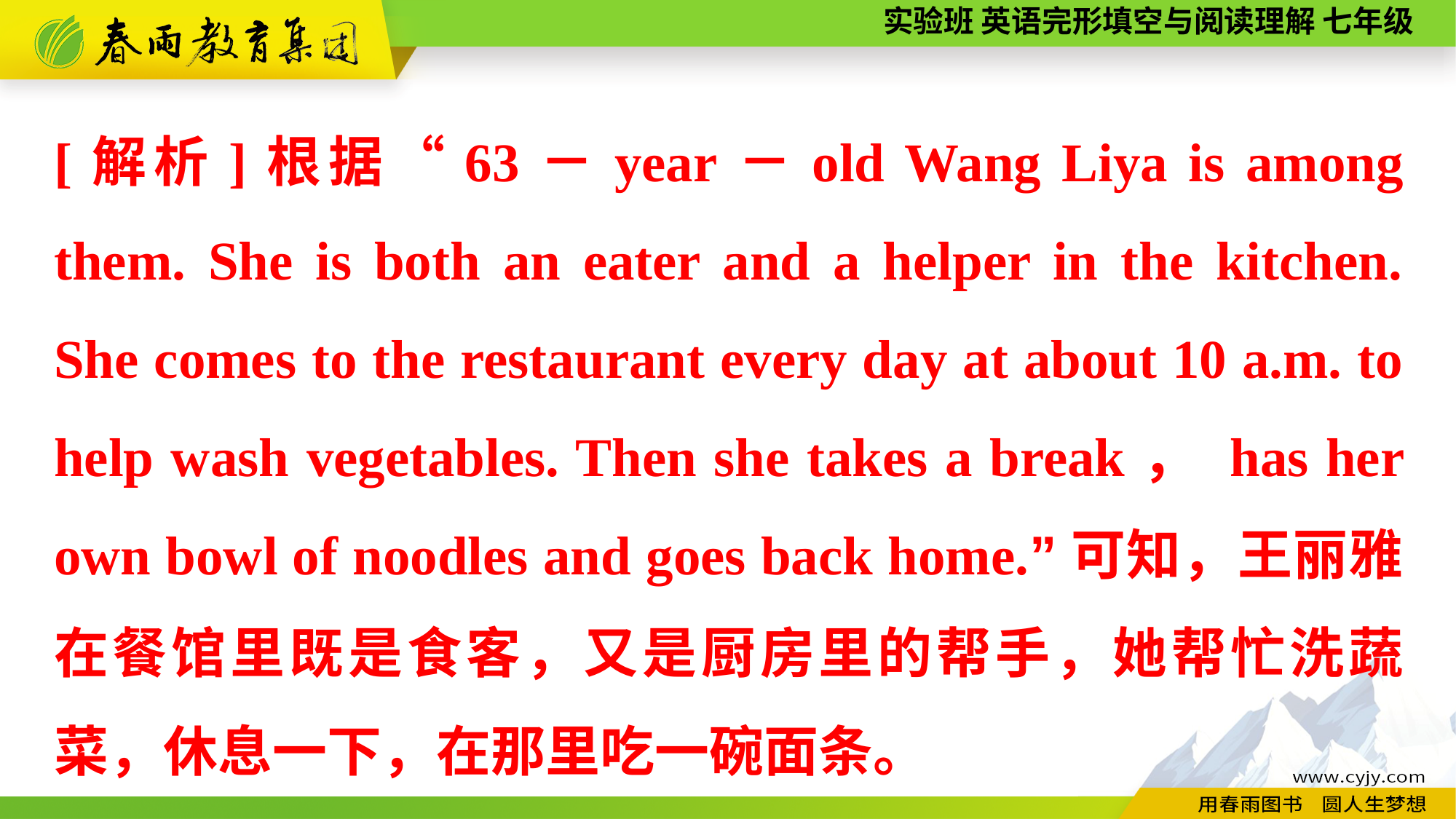

[解析]根据“63－year－old Wang Liya is among them. She is both an eater and a helper in the kitchen. She comes to the restaurant every day at about 10 a.m. to help wash vegetables. Then she takes a break， has her own bowl of noodles and goes back home.”可知，王丽雅在餐馆里既是食客，又是厨房里的帮手，她帮忙洗蔬菜，休息一下，在那里吃一碗面条。